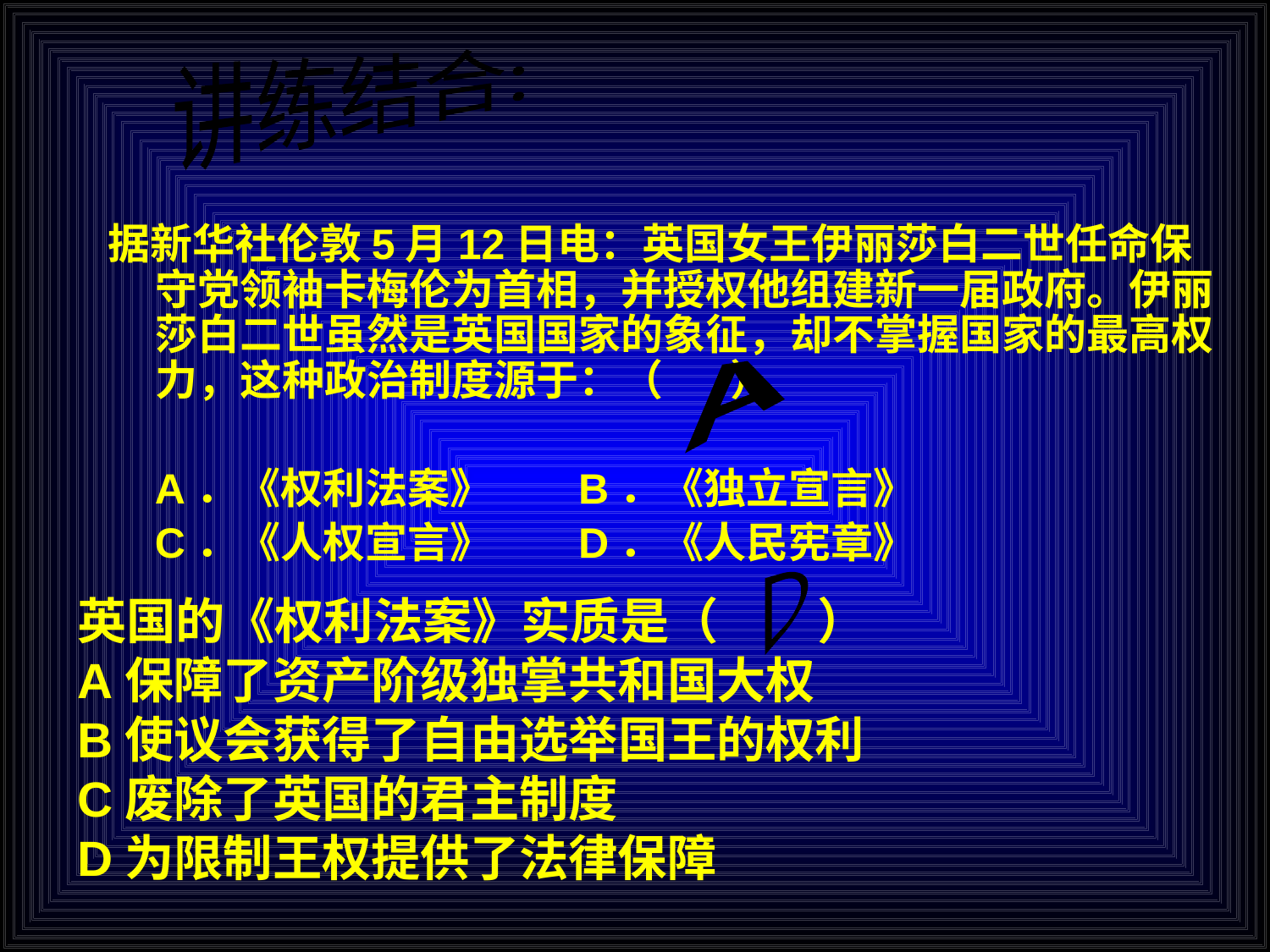

讲练结合:
据新华社伦敦5月12日电：英国女王伊丽莎白二世任命保守党领袖卡梅伦为首相，并授权他组建新一届政府。伊丽莎白二世虽然是英国国家的象征，却不掌握国家的最高权力，这种政治制度源于：（       ）

    A．《权利法案》        B．《独立宣言》
    C．《人权宣言》        D．《人民宪章》

A
D
英国的《权利法案》实质是（　　）
A保障了资产阶级独掌共和国大权
B使议会获得了自由选举国王的权利
C废除了英国的君主制度
D为限制王权提供了法律保障